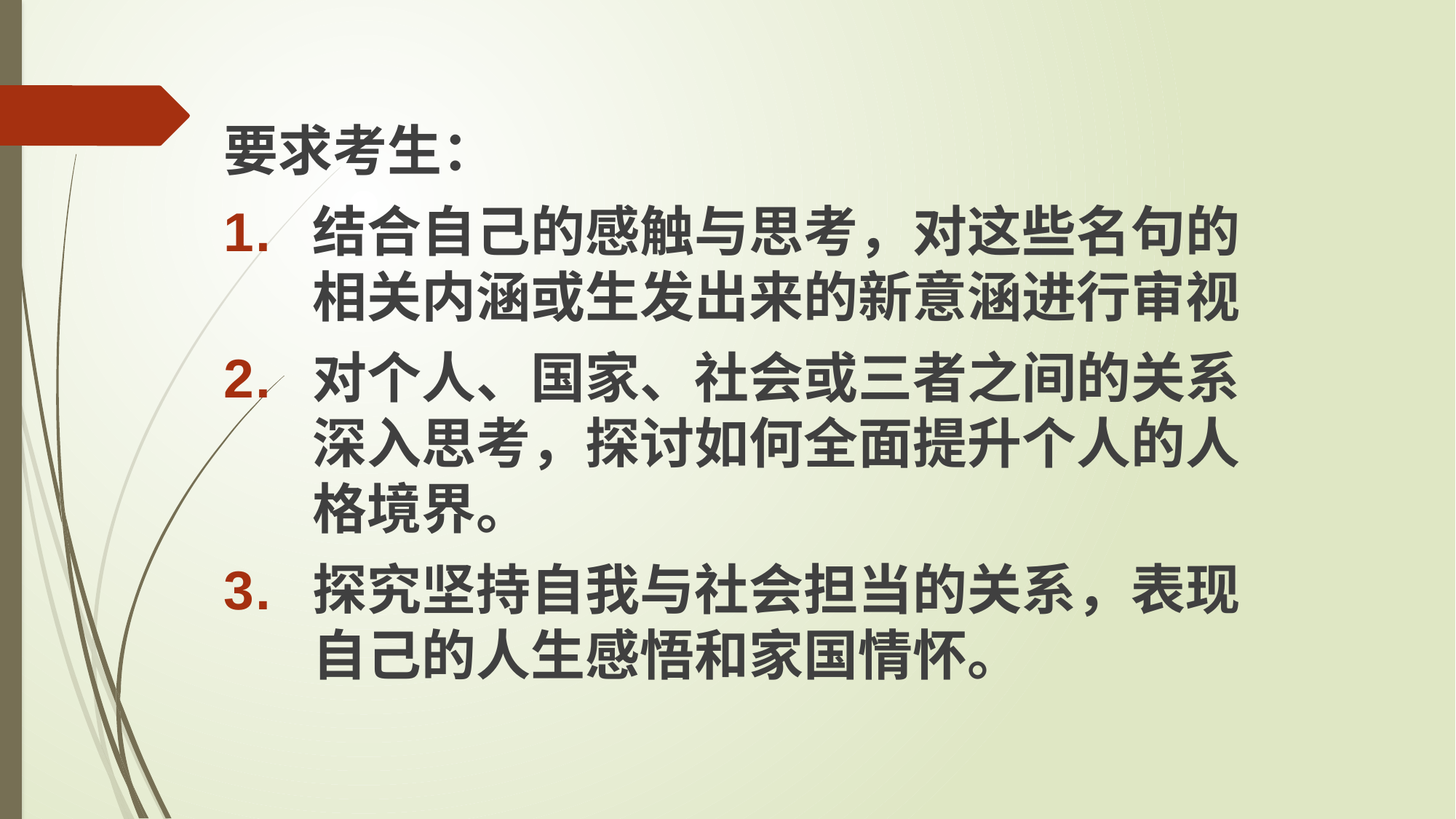

要求考生：
结合自己的感触与思考，对这些名句的相关内涵或生发出来的新意涵进行审视
对个人、国家、社会或三者之间的关系深入思考，探讨如何全面提升个人的人格境界。
探究坚持自我与社会担当的关系，表现自己的人生感悟和家国情怀。